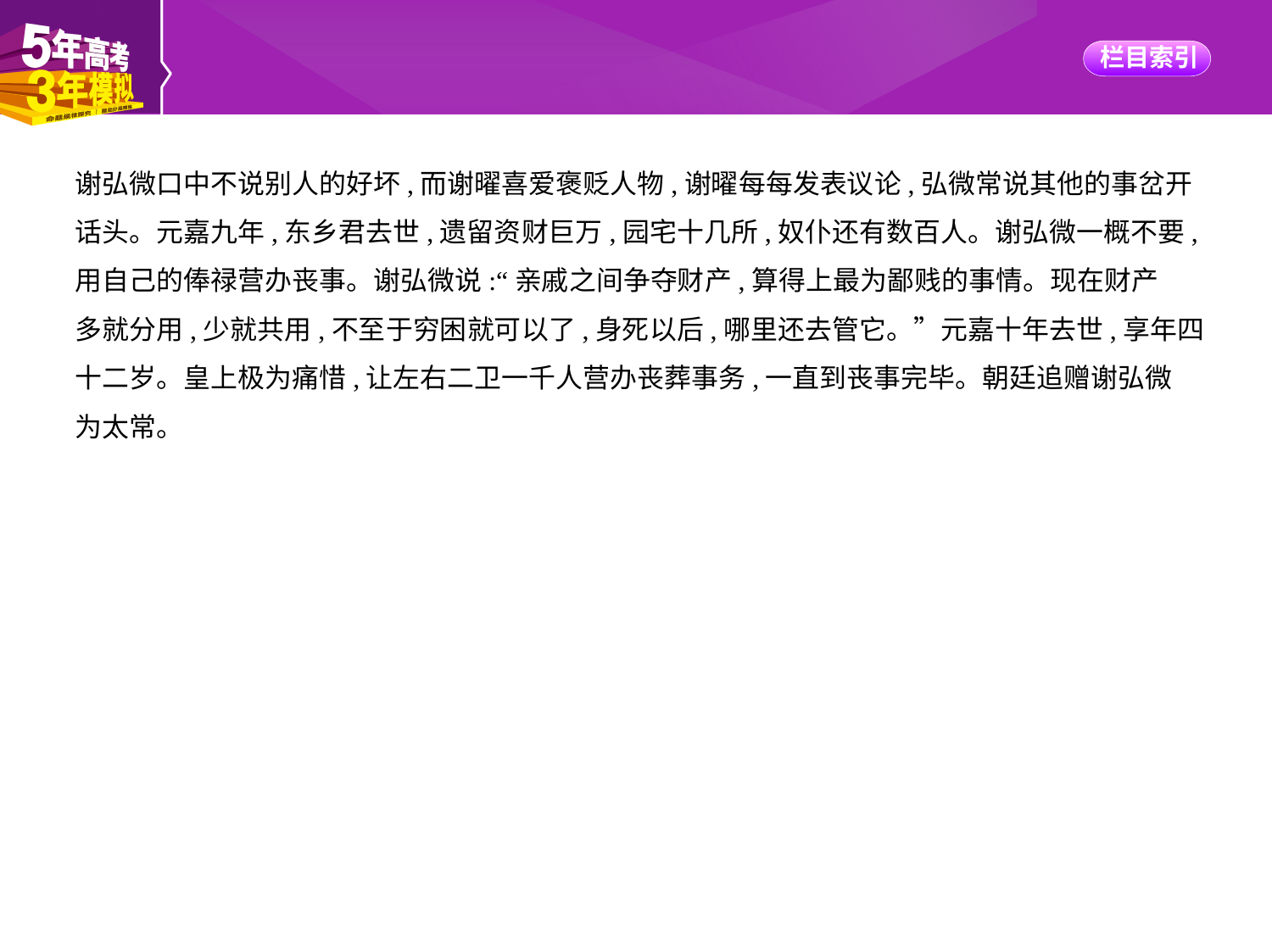

谢弘微口中不说别人的好坏,而谢曜喜爱褒贬人物,谢曜每每发表议论,弘微常说其他的事岔开
话头。元嘉九年,东乡君去世,遗留资财巨万,园宅十几所,奴仆还有数百人。谢弘微一概不要,
用自己的俸禄营办丧事。谢弘微说:“亲戚之间争夺财产,算得上最为鄙贱的事情。现在财产
多就分用,少就共用,不至于穷困就可以了,身死以后,哪里还去管它。”元嘉十年去世,享年四
十二岁。皇上极为痛惜,让左右二卫一千人营办丧葬事务,一直到丧事完毕。朝廷追赠谢弘微
为太常。